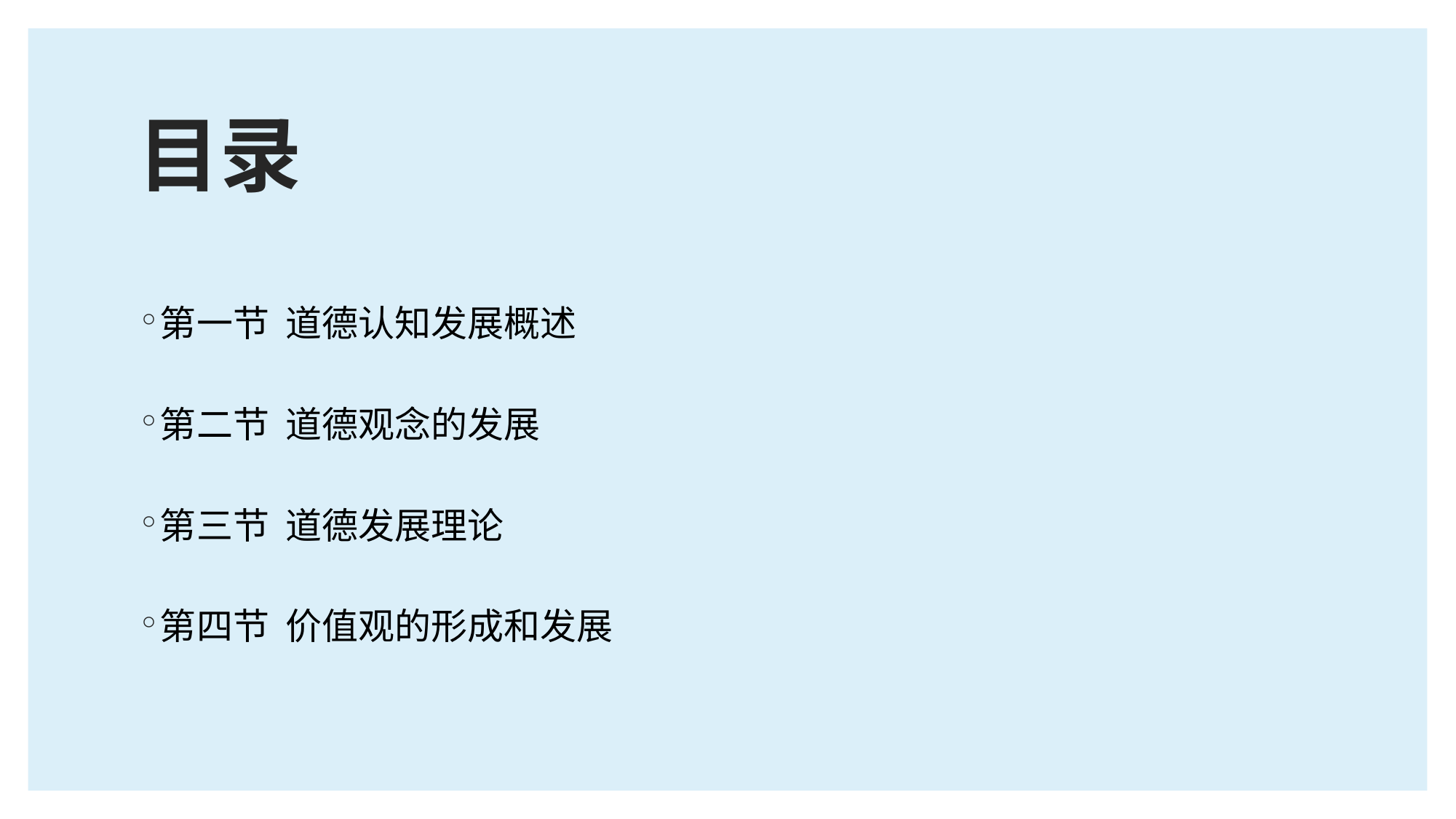

# 目录
第一节  道德认知发展概述
第二节  道德观念的发展
第三节  道德发展理论
第四节  价值观的形成和发展